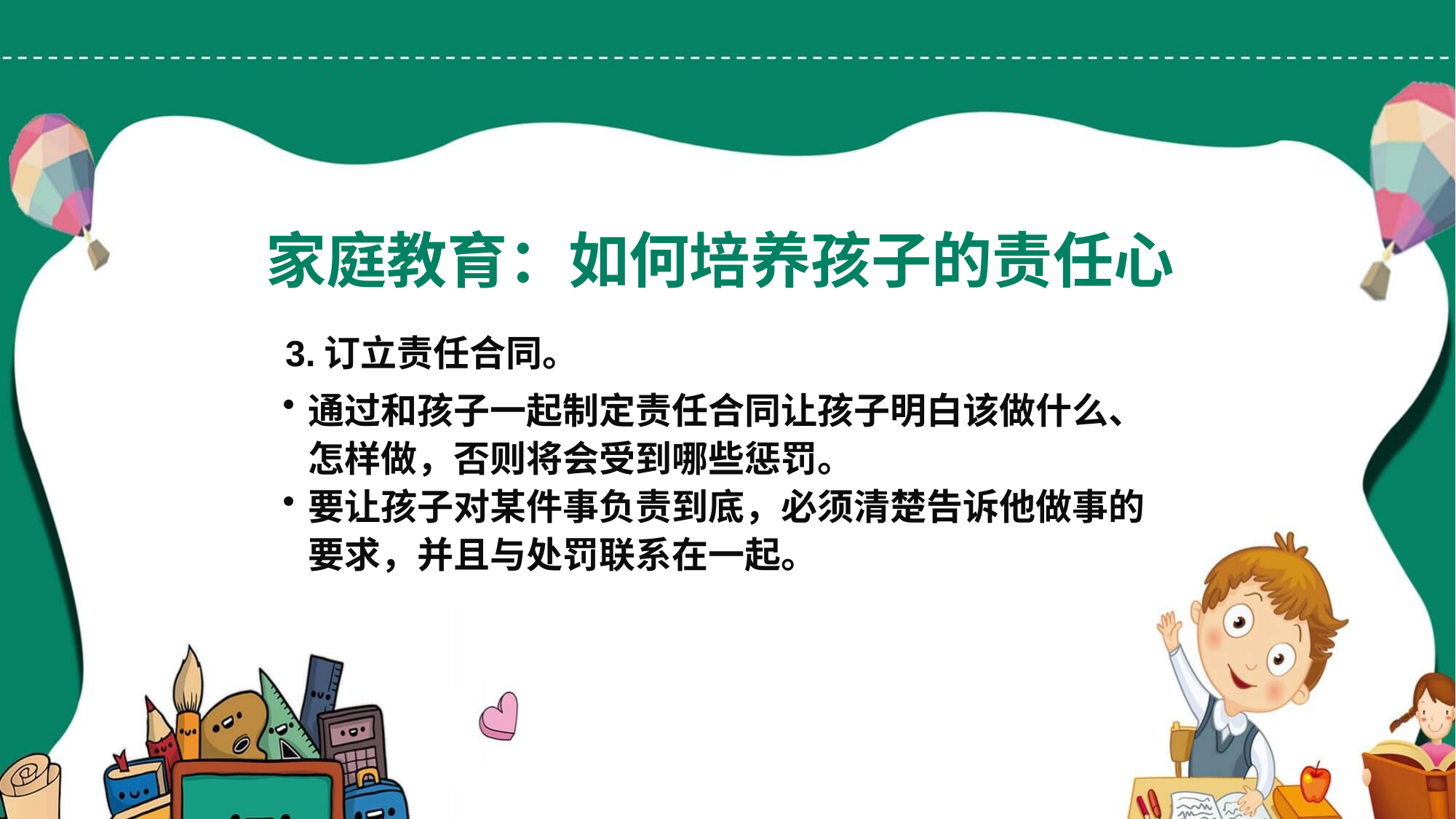

# 家庭教育：如何培养孩子的责任心
3.订立责任合同。
通过和孩子一起制定责任合同让孩子明白该做什么、怎样做，否则将会受到哪些惩罚。
要让孩子对某件事负责到底，必须清楚告诉他做事的要求，并且与处罚联系在一起。